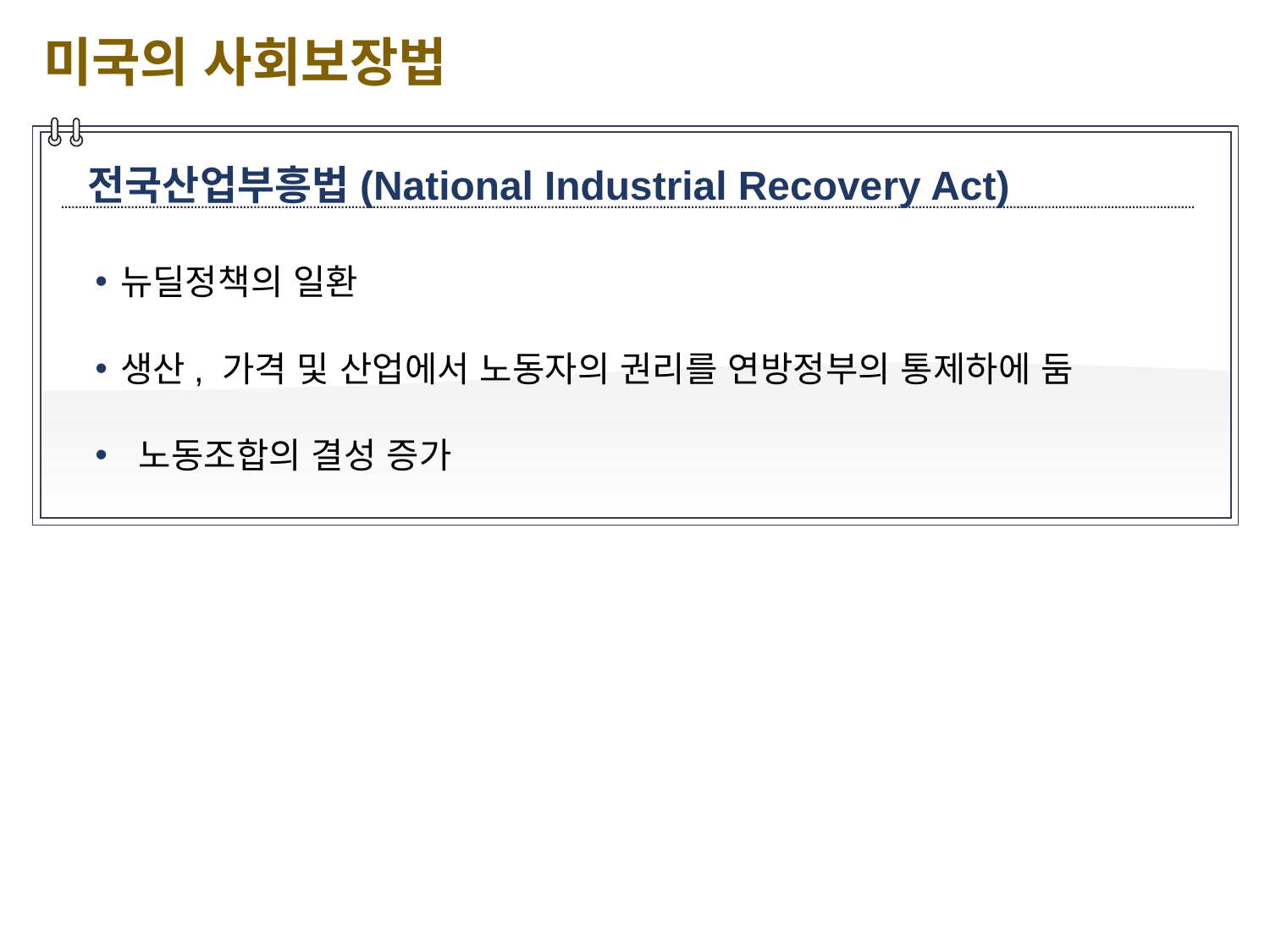

미국의 사회보장법

전국산업부흥법(National Industrial Recovery Act)

뉴딜정책의 일환
생산, 가격 및 산업에서 노동자의 권리를 연방정부의 통제하에 둠
 노동조합의 결성 증가